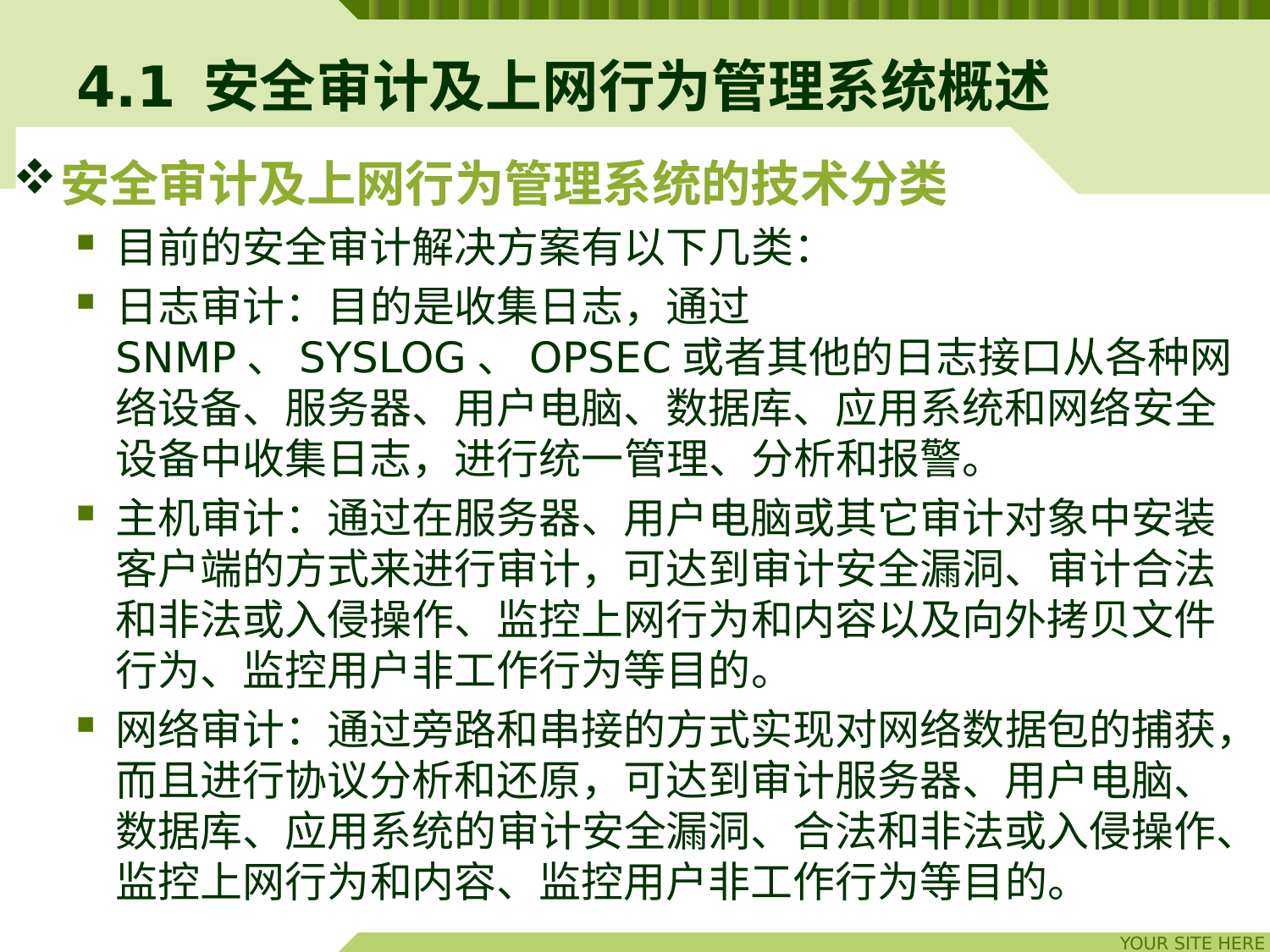

# 4.1	安全审计及上网行为管理系统概述
安全审计及上网行为管理系统的技术分类
目前的安全审计解决方案有以下几类：
日志审计：目的是收集日志，通过SNMP、SYSLOG、OPSEC或者其他的日志接口从各种网络设备、服务器、用户电脑、数据库、应用系统和网络安全设备中收集日志，进行统一管理、分析和报警。
主机审计：通过在服务器、用户电脑或其它审计对象中安装客户端的方式来进行审计，可达到审计安全漏洞、审计合法和非法或入侵操作、监控上网行为和内容以及向外拷贝文件行为、监控用户非工作行为等目的。
网络审计：通过旁路和串接的方式实现对网络数据包的捕获，而且进行协议分析和还原，可达到审计服务器、用户电脑、数据库、应用系统的审计安全漏洞、合法和非法或入侵操作、监控上网行为和内容、监控用户非工作行为等目的。